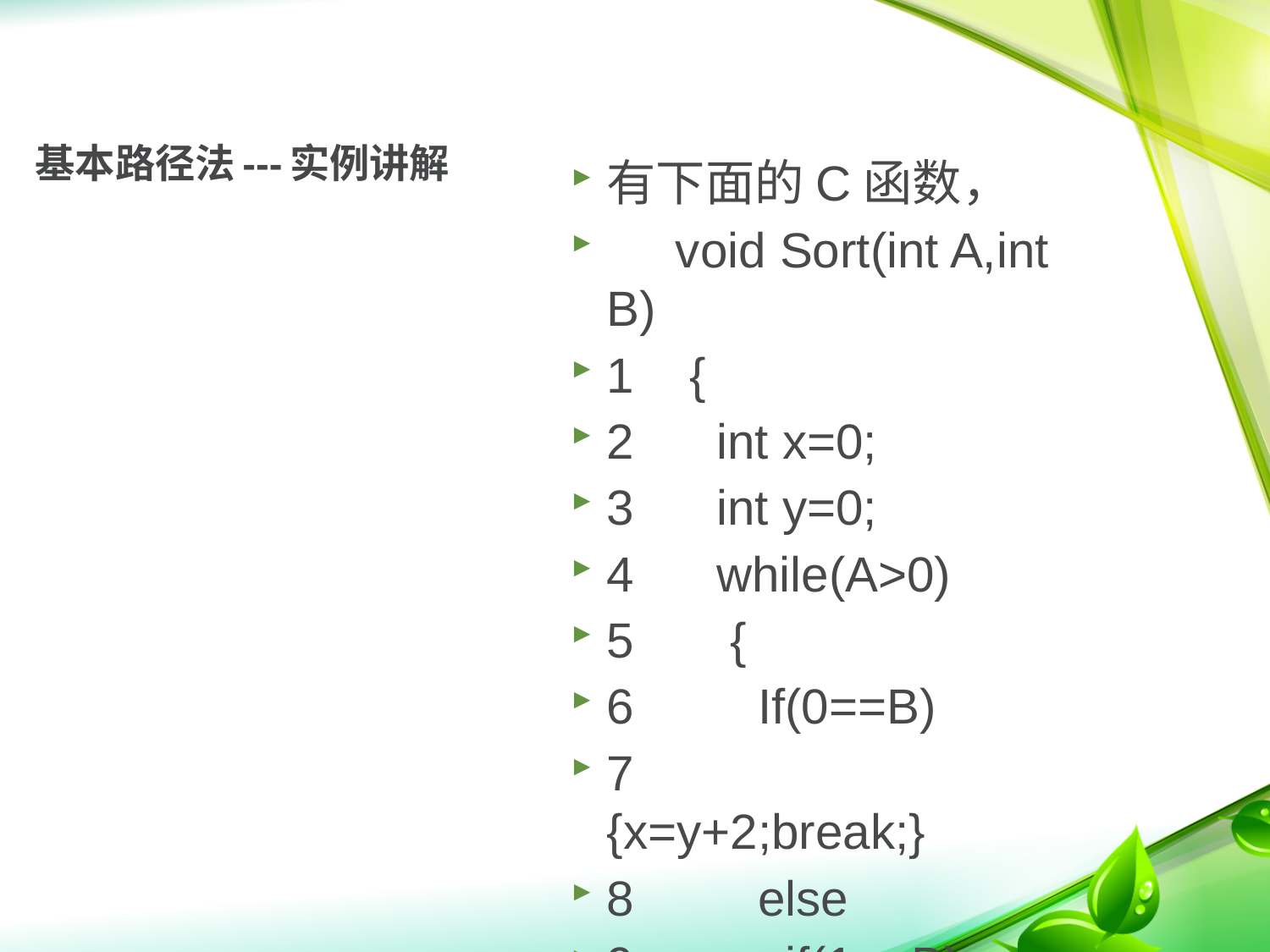

# 基本路径法---实例讲解
有下面的C函数，
     void Sort(int A,int B)
1    {
2      int x=0;
3      int y=0;
4      while(A>0)
5       {
6         If(0==B)
7           {x=y+2;break;}
8         else
9           if(1==B)
10          x=y+10;
11          else
12           x=y+20;
13      }
14     }